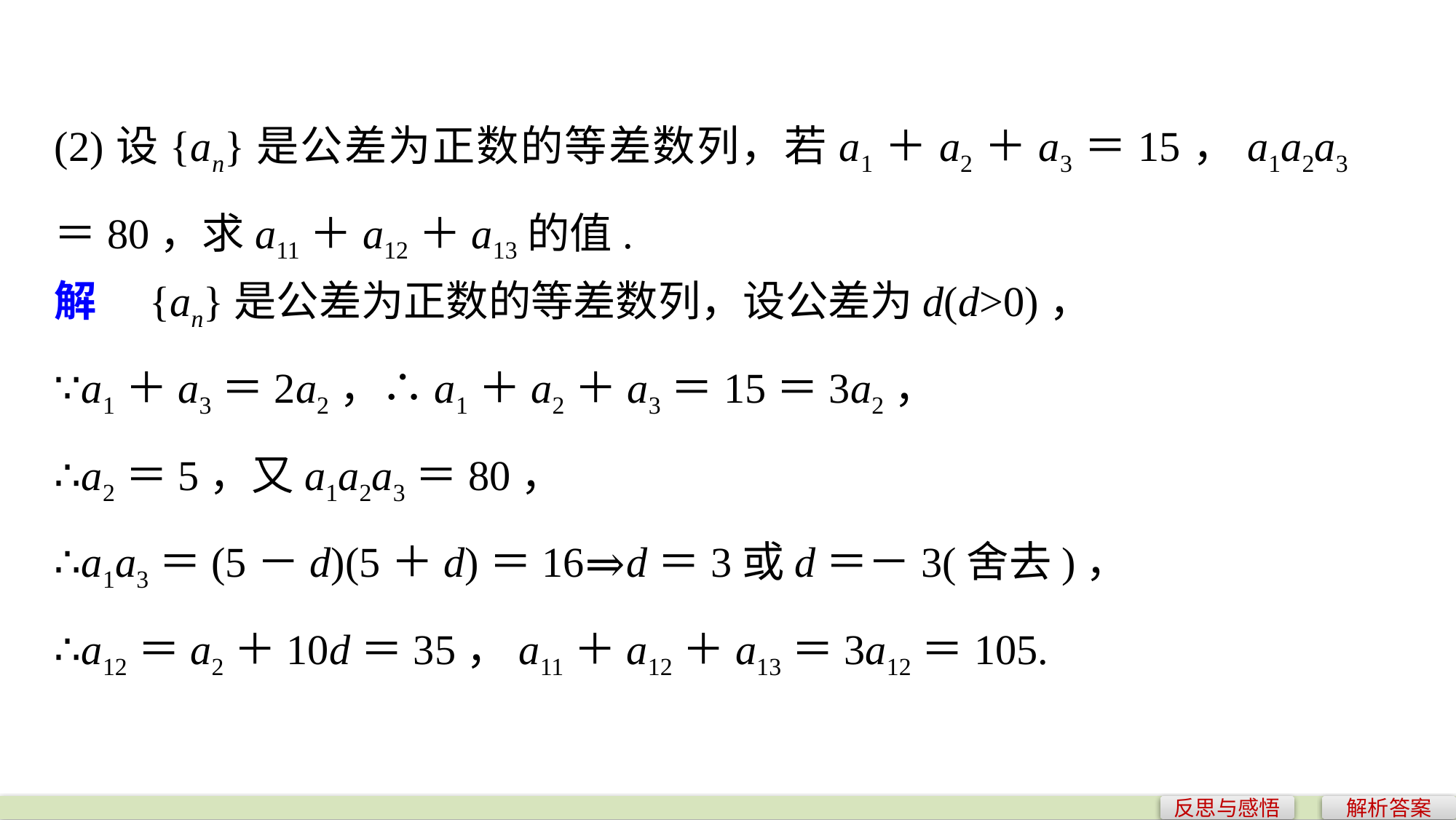

(2)设{an}是公差为正数的等差数列，若a1＋a2＋a3＝15，a1a2a3＝80，求a11＋a12＋a13的值.
解　{an}是公差为正数的等差数列，设公差为d(d>0)，
∵a1＋a3＝2a2，∴a1＋a2＋a3＝15＝3a2，
∴a2＝5，又a1a2a3＝80，
∴a1a3＝(5－d)(5＋d)＝16⇒d＝3或d＝－3(舍去)，
∴a12＝a2＋10d＝35，a11＋a12＋a13＝3a12＝105.
反思与感悟
解析答案